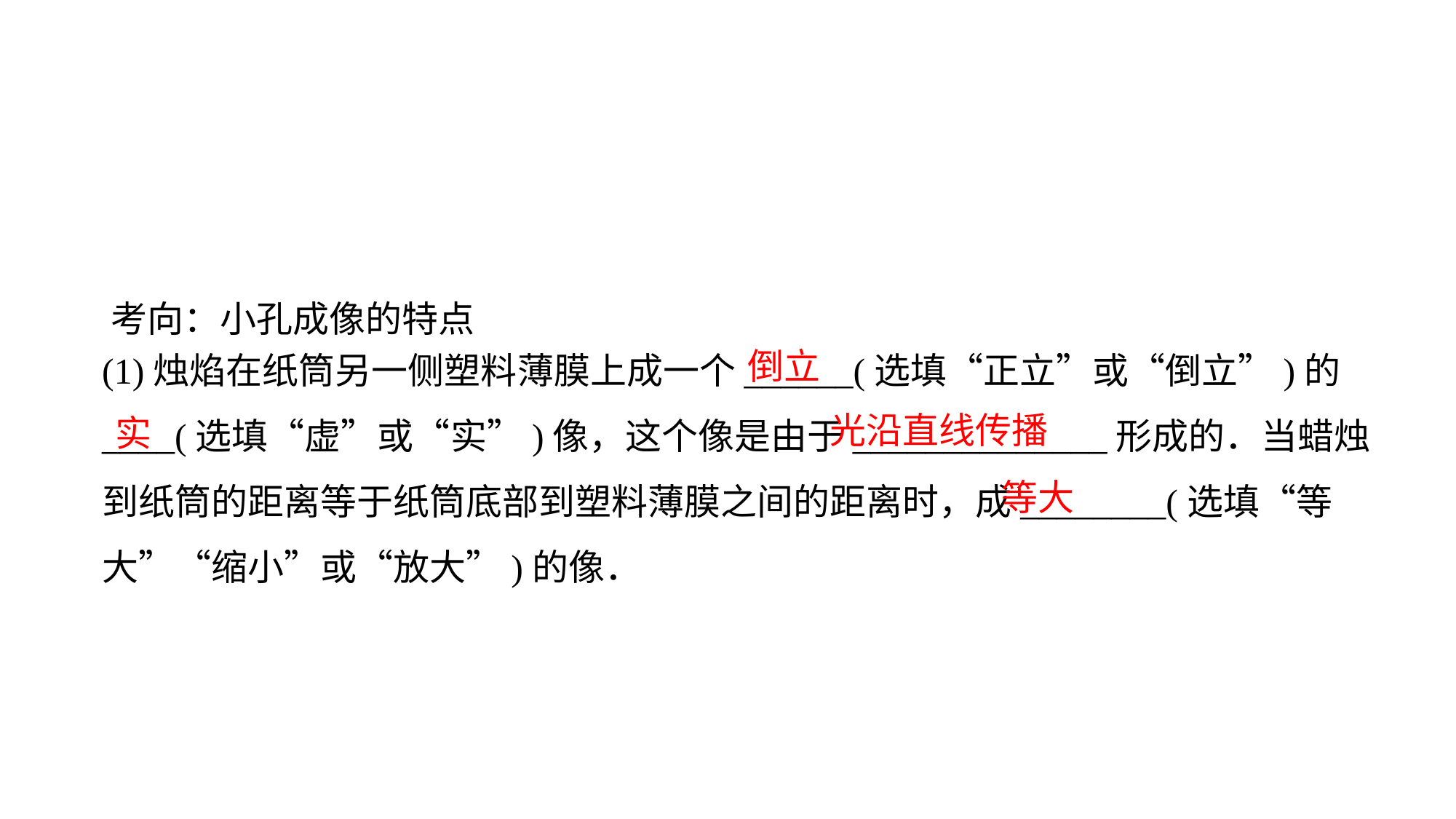

考向：小孔成像的特点
(1)烛焰在纸筒另一侧塑料薄膜上成一个______(选填“正立”或“倒立”)的____(选填“虚”或“实”)像，这个像是由于______________形成的．当蜡烛到纸筒的距离等于纸筒底部到塑料薄膜之间的距离时，成________(选填“等大”“缩小”或“放大”)的像．

倒立
光沿直线传播
实
等大